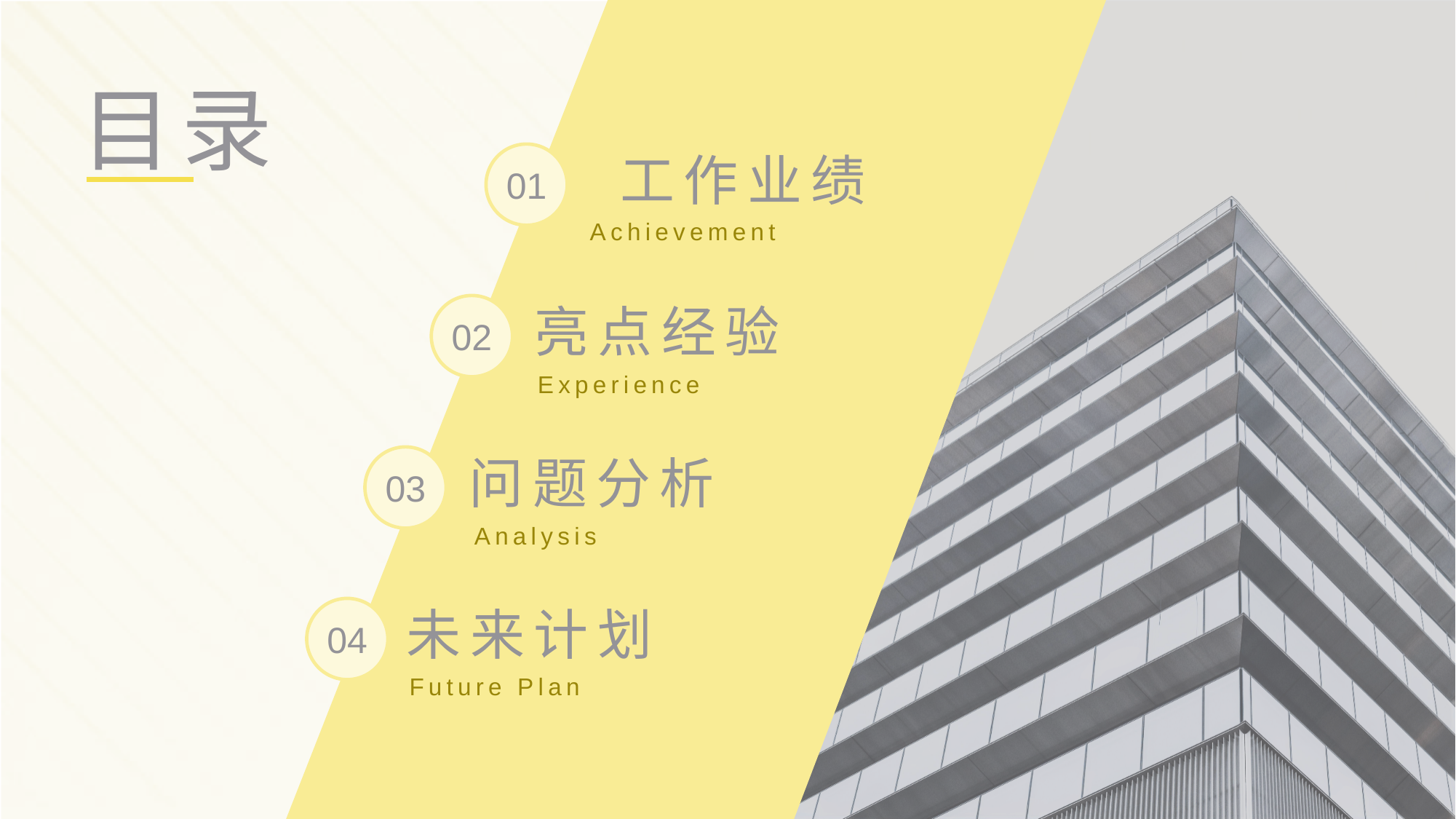

目录

工作业绩
01
Achievement

亮点经验
02
Experience

问题分析
03
Analysis

未来计划
04
Future Plan